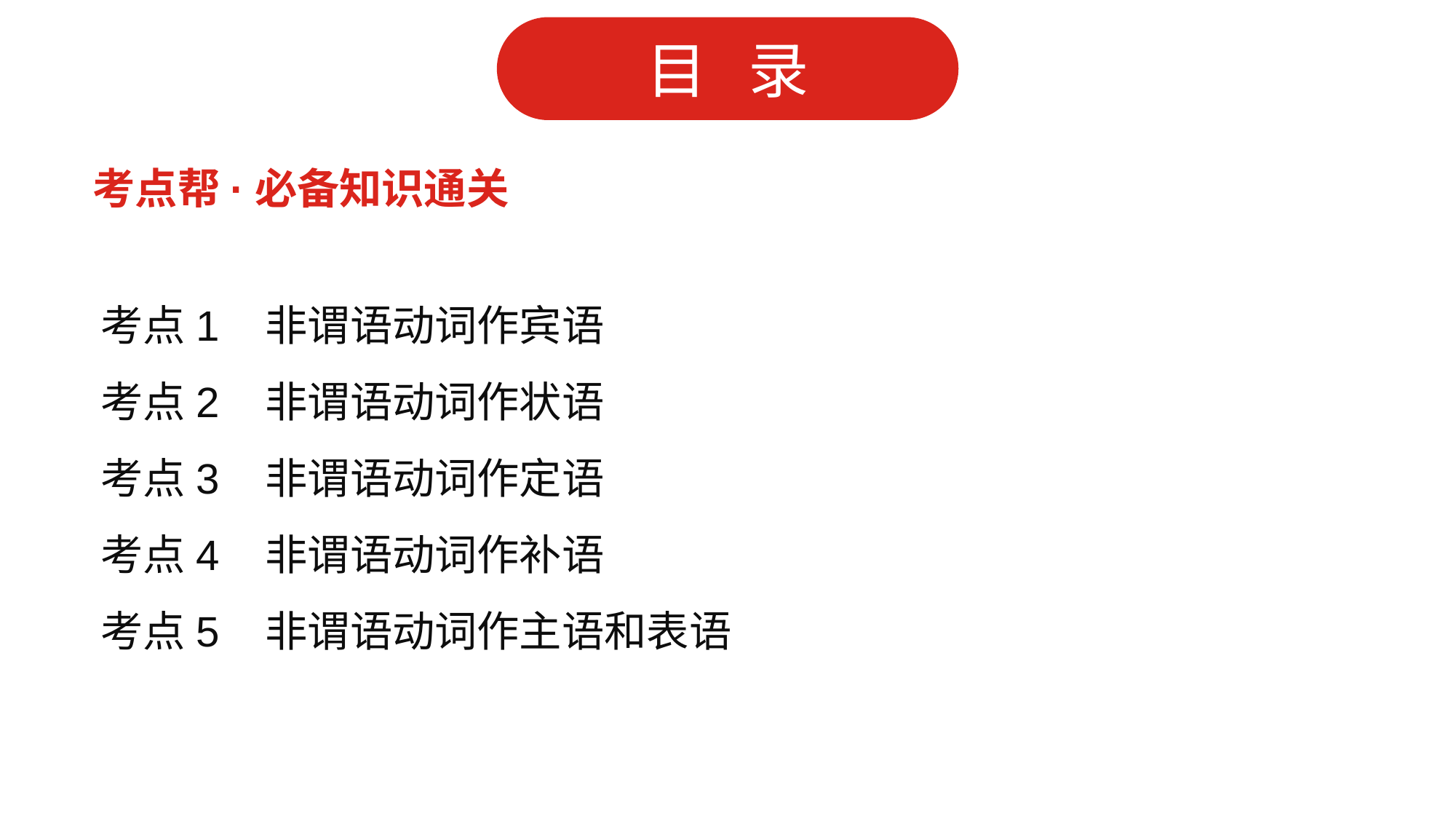

考点帮·必备知识通关
考点1   非谓语动词作宾语
考点2   非谓语动词作状语
考点3   非谓语动词作定语
考点4   非谓语动词作补语
考点5   非谓语动词作主语和表语